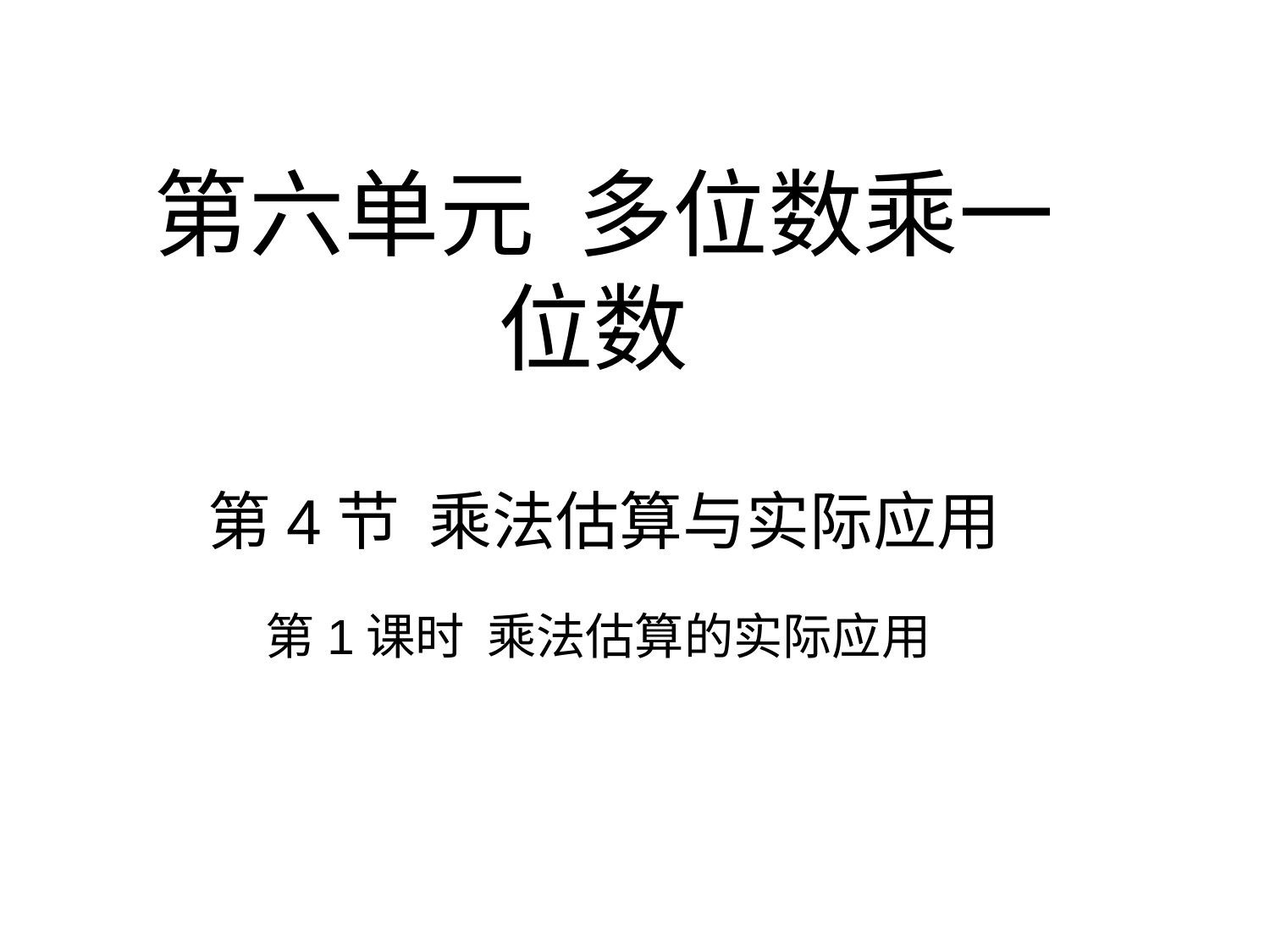

第六单元  多位数乘一位数

第4节  乘法估算与实际应用
第1课时  乘法估算的实际应用